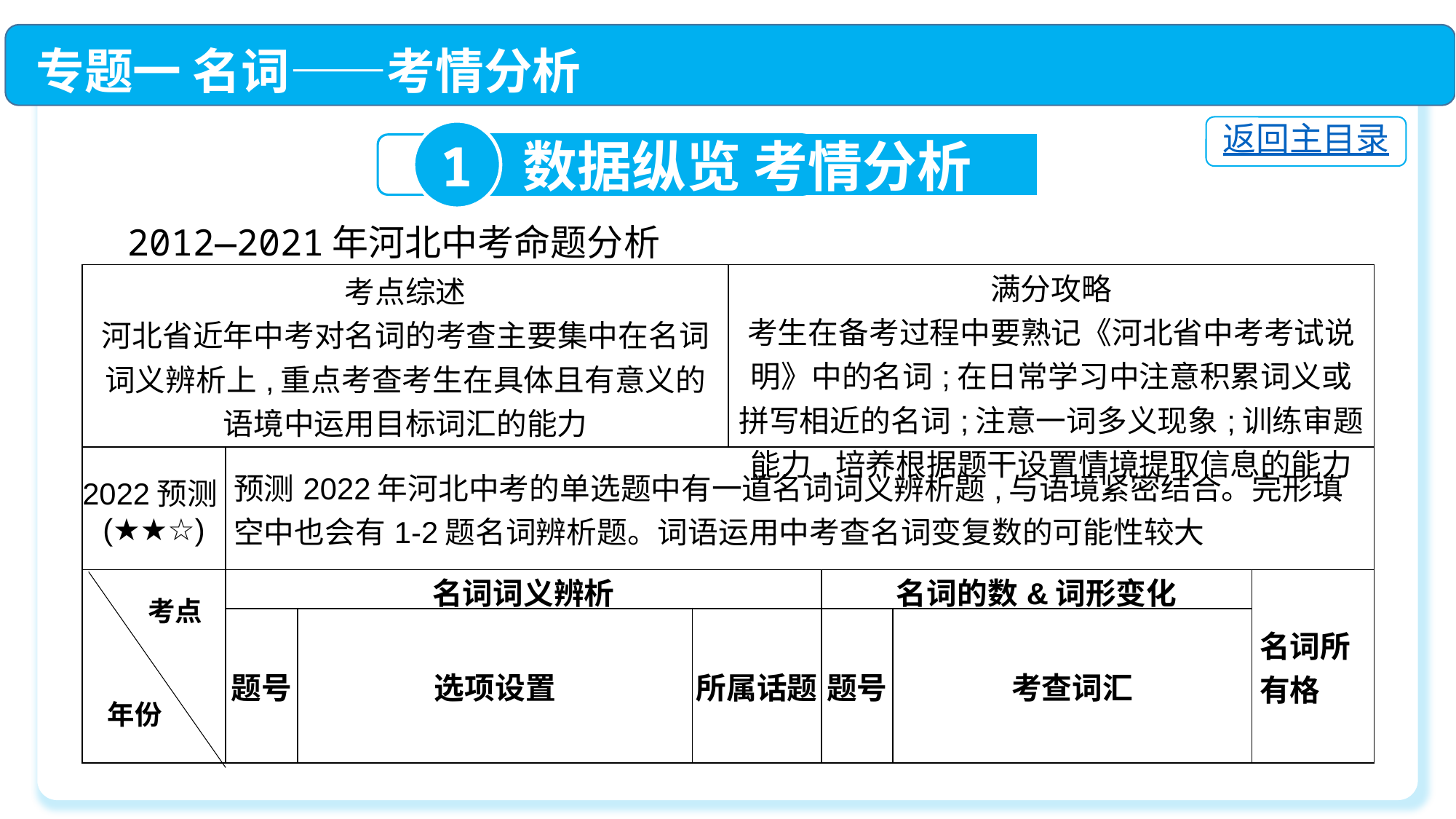

专题一 名词——考情分析

返回主目录
1

数据纵览 考情分析
2012—2021年河北中考命题分析
| 考点综述 河北省近年中考对名词的考查主要集中在名词词义辨析上,重点考查考生在具体且有意义的语境中运用目标词汇的能力 |  |  |  | 满分攻略 考生在备考过程中要熟记《河北省中考考试说明》中的名词;在日常学习中注意积累词义或拼写相近的名词;注意一词多义现象;训练审题能力,培养根据题干设置情境提取信息的能力 |  |  |  |
| --- | --- | --- | --- | --- | --- | --- | --- |
| 2022预测(★★☆) | 预测2022年河北中考的单选题中有一道名词词义辨析题,与语境紧密结合。完形填空中也会有1-2题名词辨析题。词语运用中考查名词变复数的可能性较大 |  |  |  |  |  |  |
|  | 名词词义辨析 |  |  |  | 名词的数&词形变化 |  | 名词所有格 |
|  | 题号 | 选项设置 | 所属话题 |  | 题号 | 考查词汇 |  |
考点
年份